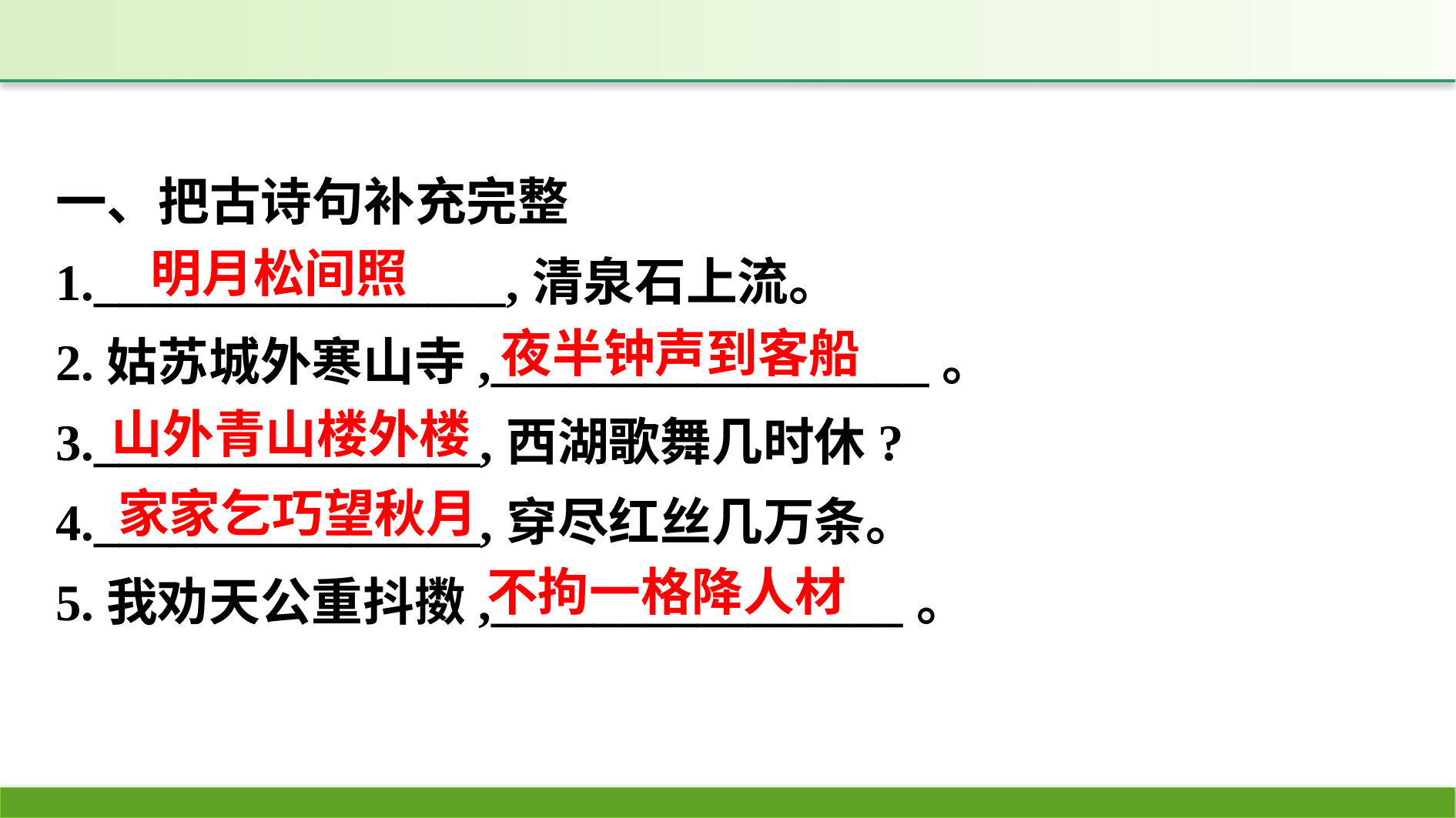

一、把古诗句补充完整
1.________________,清泉石上流。
2.姑苏城外寒山寺,_________________。
3._______________,西湖歌舞几时休?
4._______________,穿尽红丝几万条。
5.我劝天公重抖擞,________________。
明月松间照
夜半钟声到客船
山外青山楼外楼
家家乞巧望秋月
不拘一格降人材